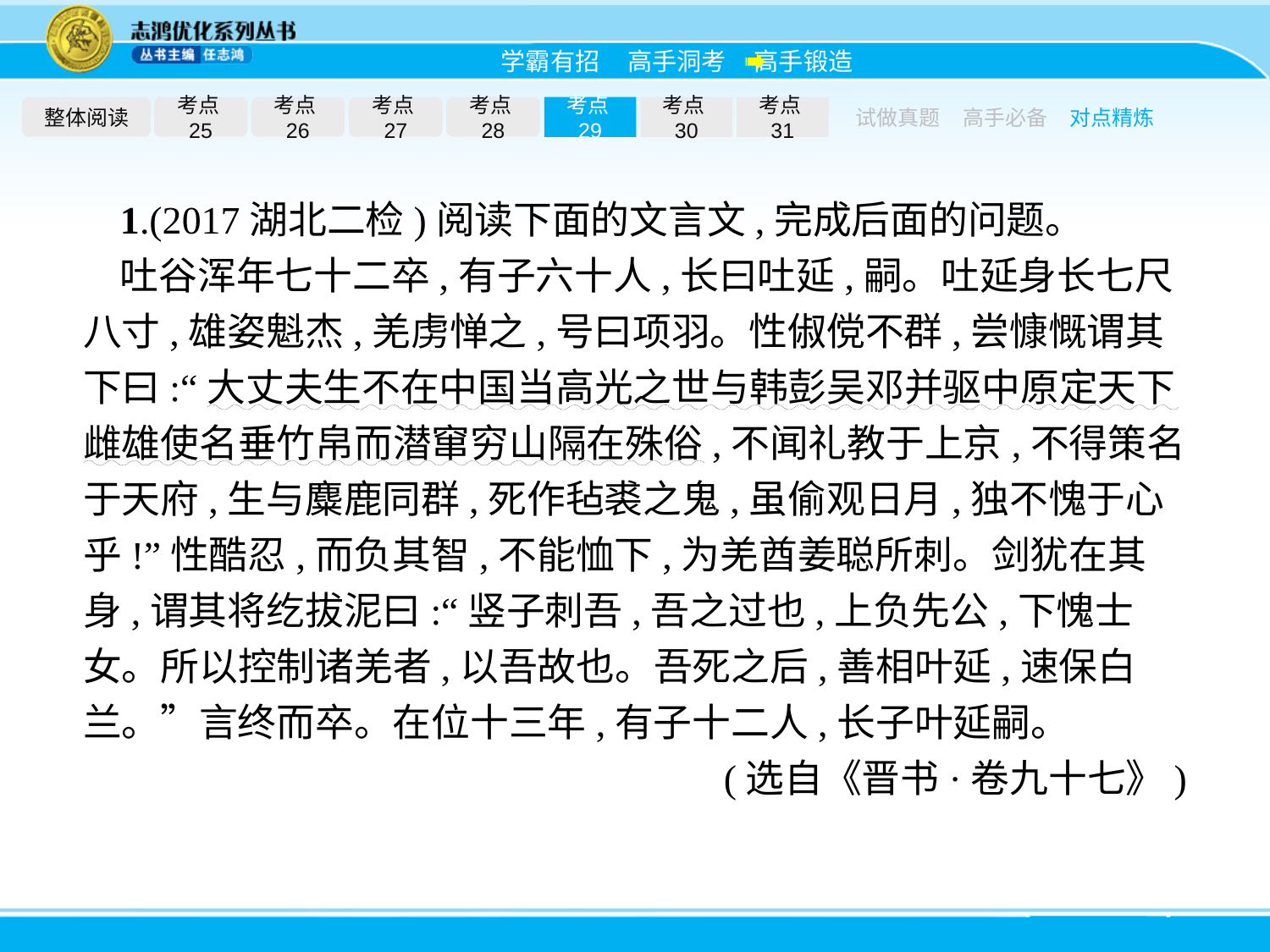

整体阅读
考点25
考点26
考点27
考点28
考点29
考点30
考点31
试做真题
高手必备
对点精炼
1.(2017湖北二检)阅读下面的文言文,完成后面的问题。
吐谷浑年七十二卒,有子六十人,长曰吐延,嗣。吐延身长七尺八寸,雄姿魁杰,羌虏惮之,号曰项羽。性俶傥不群,尝慷慨谓其下曰:“大丈夫生不在中国当高光之世与韩彭吴邓并驱中原定天下雌雄使名垂竹帛而潜窜穷山隔在殊俗,不闻礼教于上京,不得策名于天府,生与麋鹿同群,死作毡裘之鬼,虽偷观日月,独不愧于心乎!”性酷忍,而负其智,不能恤下,为羌酋姜聪所刺。剑犹在其身,谓其将纥拔泥曰:“竖子刺吾,吾之过也,上负先公,下愧士女。所以控制诸羌者,以吾故也。吾死之后,善相叶延,速保白兰。”言终而卒。在位十三年,有子十二人,长子叶延嗣。
(选自《晋书·卷九十七》)